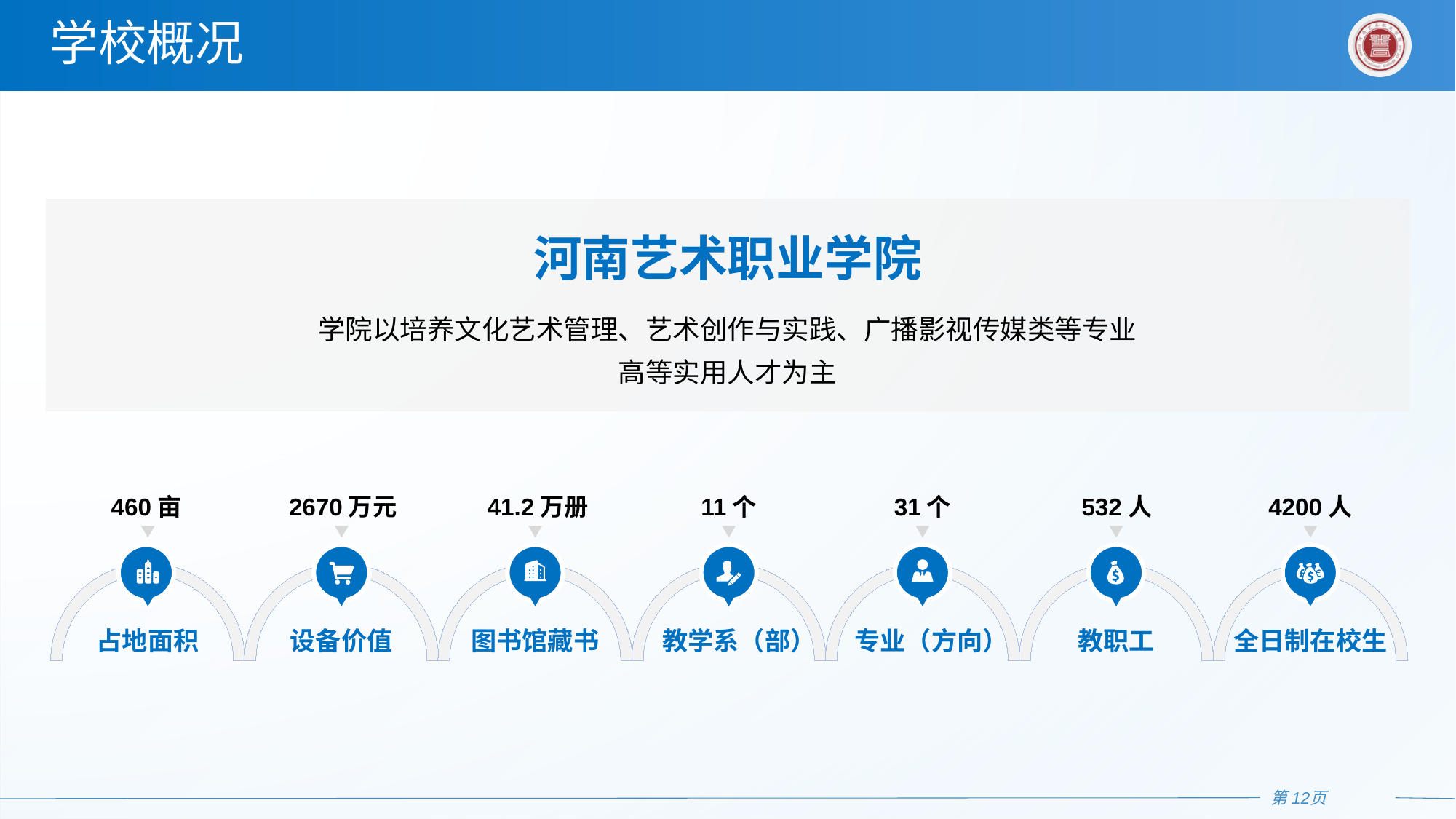

# 学校概况

河南艺术职业学院
学院以培养文化艺术管理、艺术创作与实践、广播影视传媒类等专业高等实用人才为主
460亩

2670万元

41.2万册

11个

31个
532人

4200人

占地面积

设备价值

图书馆藏书

教学系（部）

专业（方向）

教职工

全日制在校生